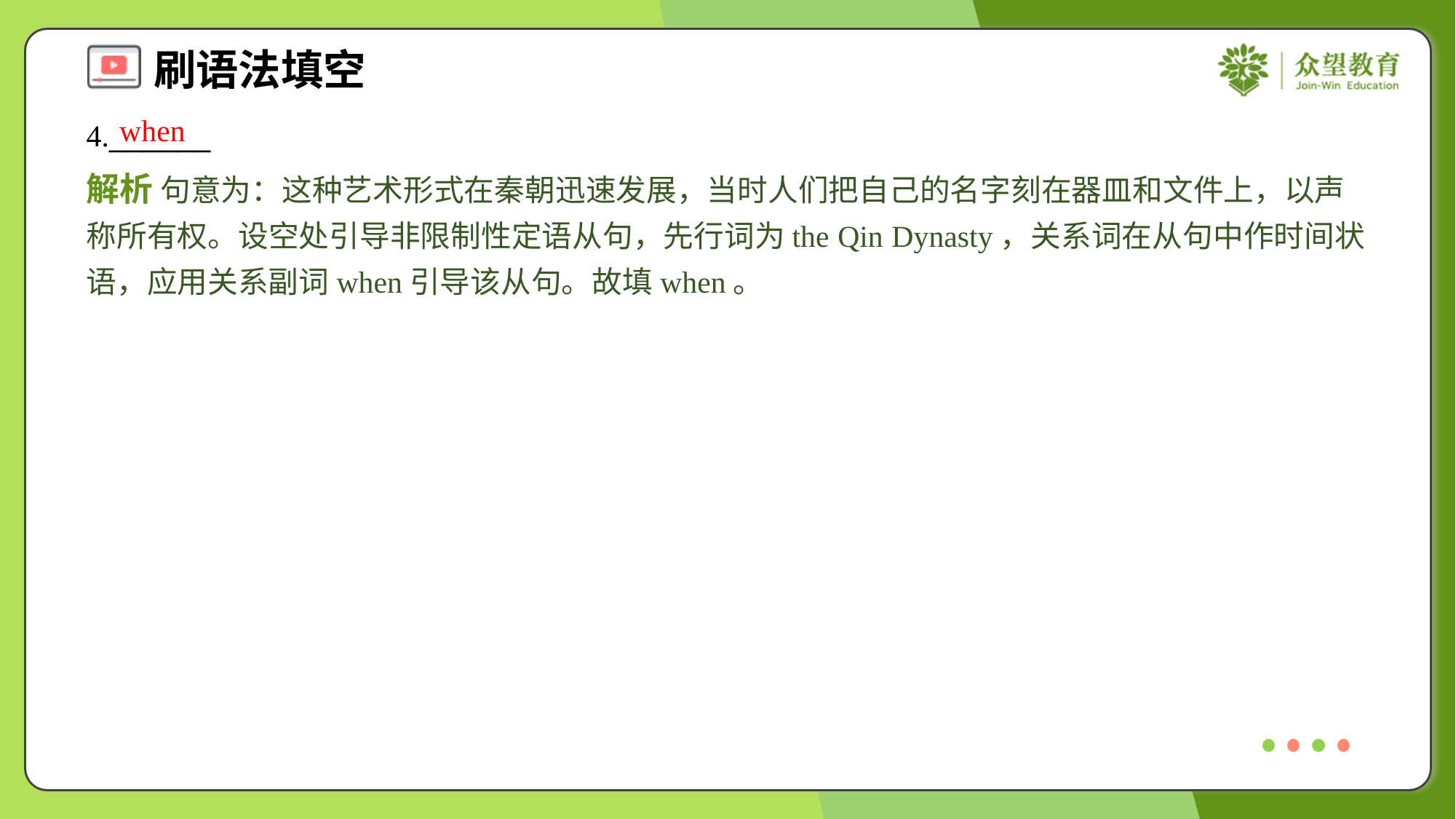

when
4.______
解析 句意为：这种艺术形式在秦朝迅速发展，当时人们把自己的名字刻在器皿和文件上，以声称所有权。设空处引导非限制性定语从句，先行词为the Qin Dynasty，关系词在从句中作时间状语，应用关系副词when引导该从句。故填when。